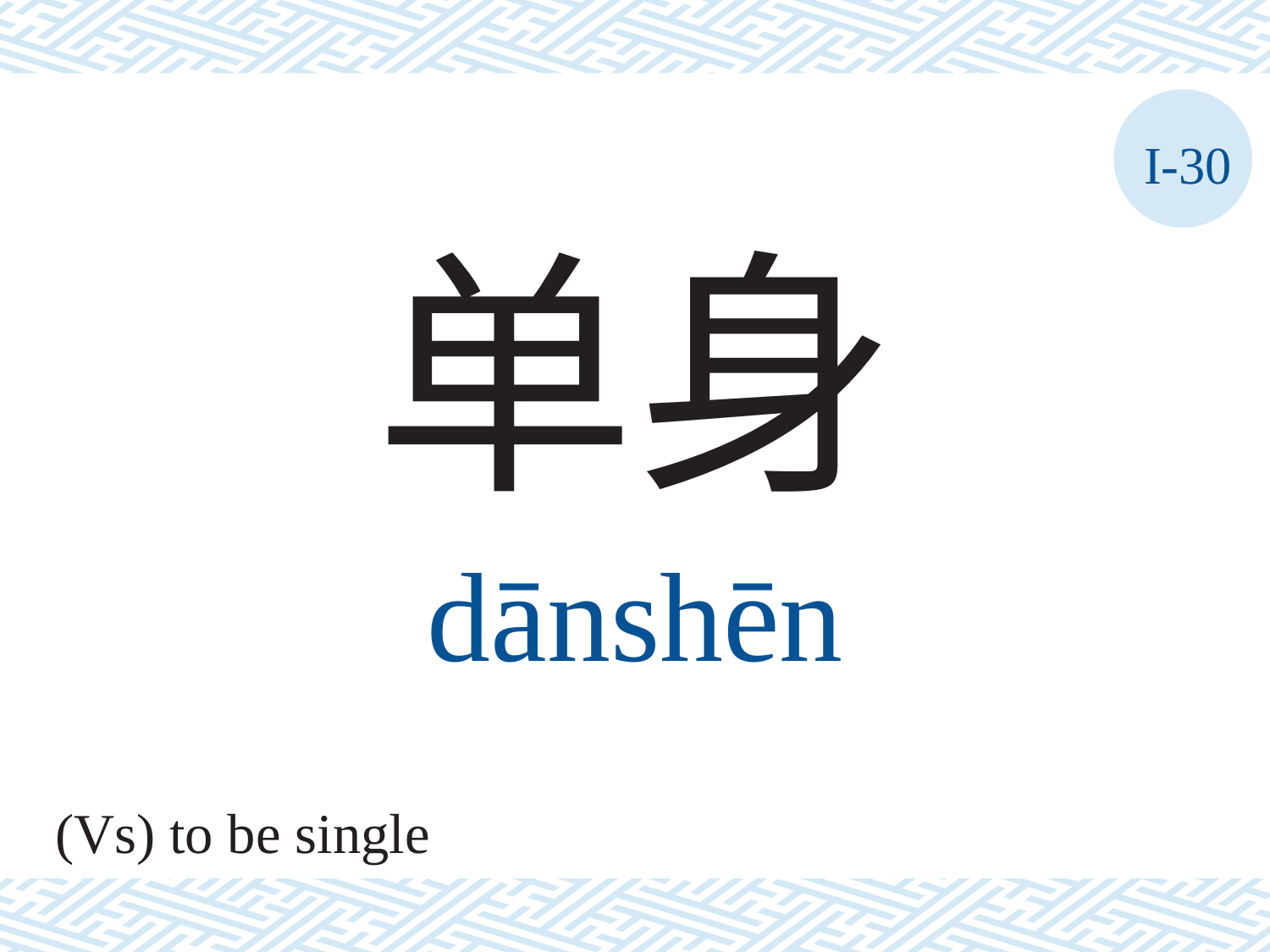

I-30
单身
dānshēn
(Vs) to be single